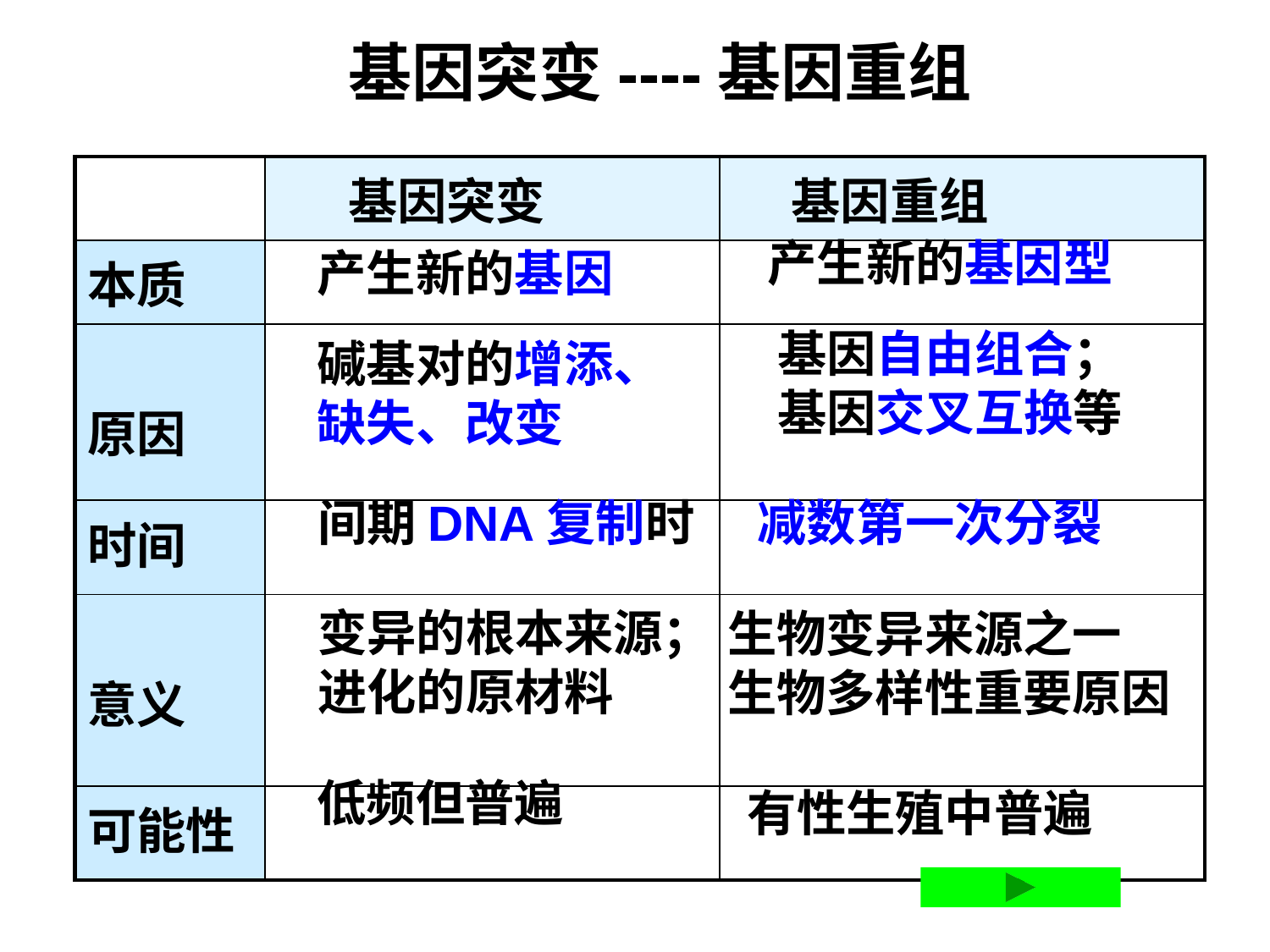

基因突变----基因重组
|  | 基因突变 | 基因重组 |
| --- | --- | --- |
| 本质 |  |  |
| 原因 |  |  |
| 时间 |  |  |
| 意义 |  |  |
| 可能性 |  |  |
产生新的基因型
产生新的基因
基因自由组合；
基因交叉互换等
碱基对的增添、
缺失、改变
间期DNA复制时
减数第一次分裂
变异的根本来源；进化的原材料
生物变异来源之一
生物多样性重要原因
低频但普遍
有性生殖中普遍